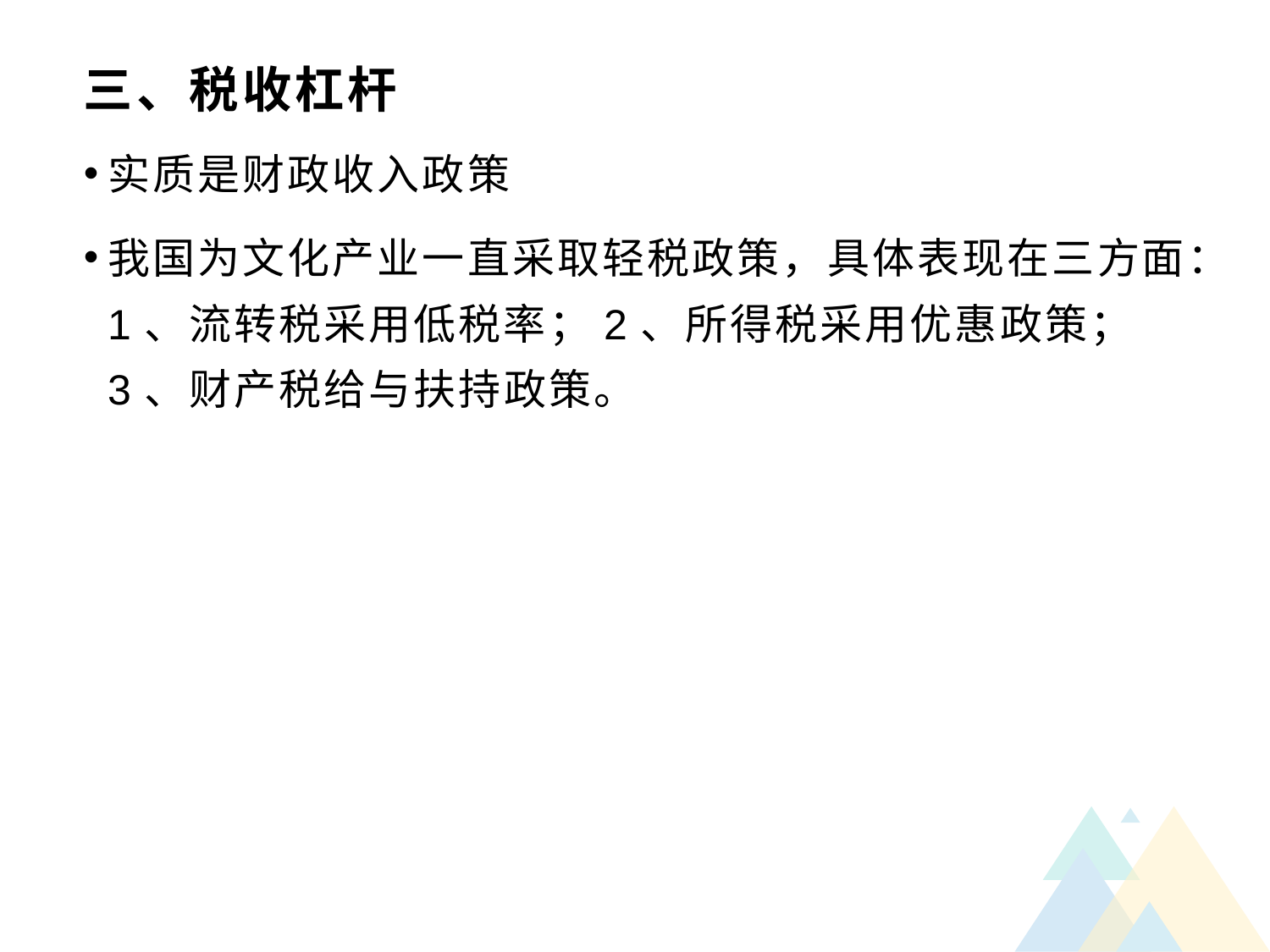

# 三、税收杠杆
实质是财政收入政策
我国为文化产业一直采取轻税政策，具体表现在三方面：1、流转税采用低税率；2、所得税采用优惠政策；3、财产税给与扶持政策。